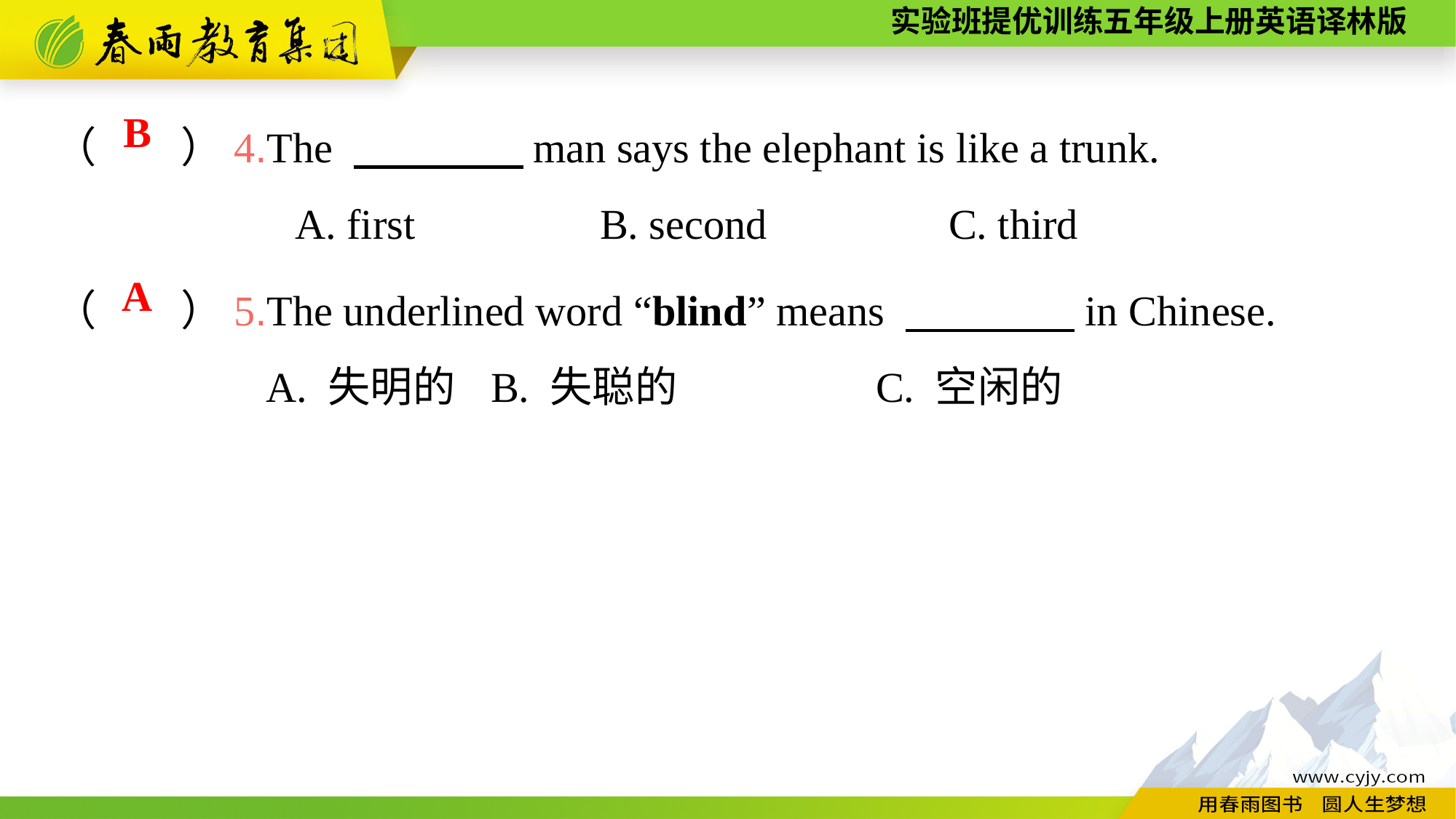

（　　）4.The 　　　　man says the elephant is like a trunk.
	                             A. first		B. second		  C. third
B
（　　）5.The underlined word “blind” means 　　　　in Chinese.
A. 失明的	B. 失聪的		     C. 空闲的
A